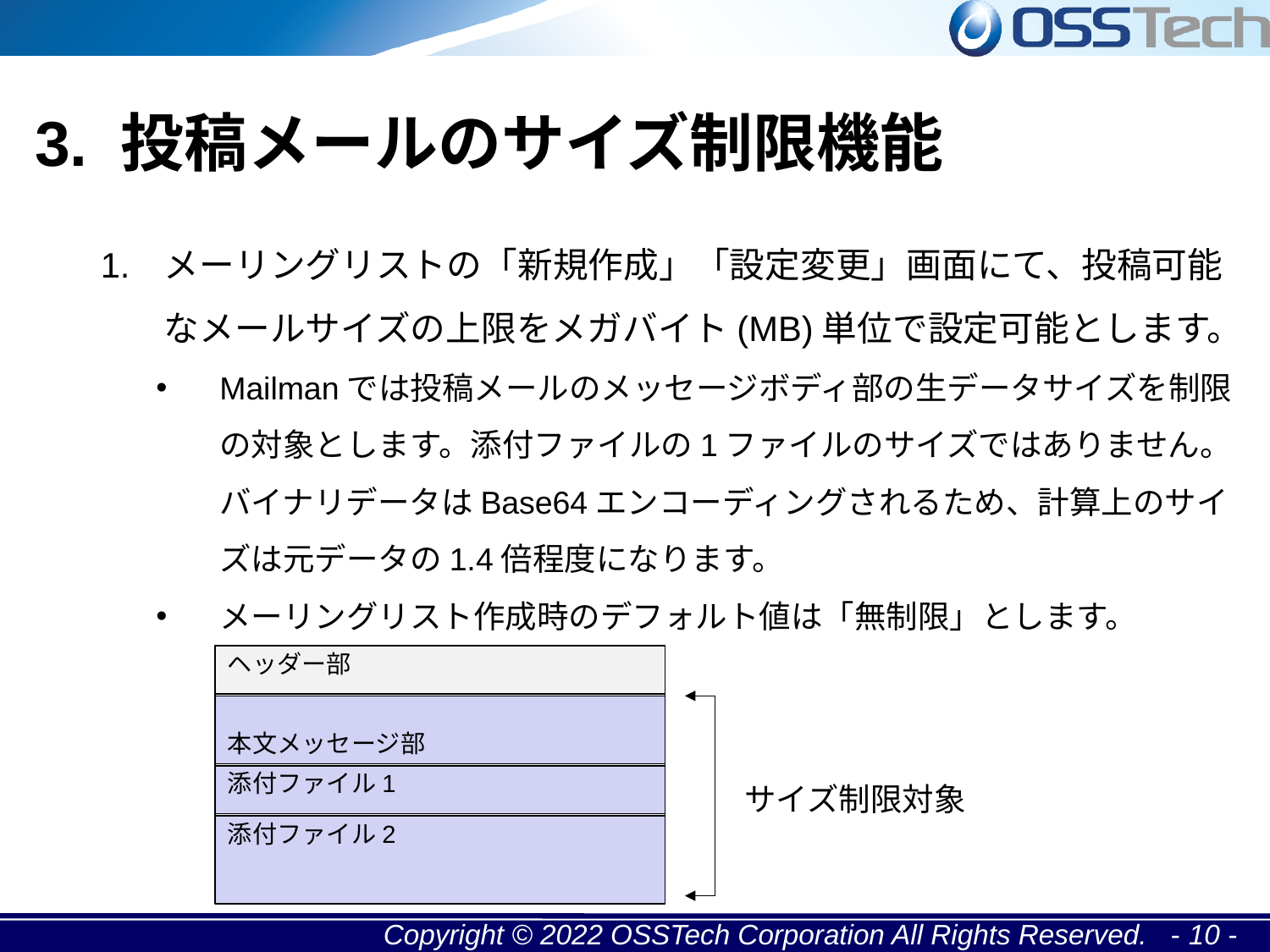

3. 投稿メールのサイズ制限機能
メーリングリストの「新規作成」「設定変更」画面にて、投稿可能なメールサイズの上限をメガバイト(MB)単位で設定可能とします。
Mailmanでは投稿メールのメッセージボディ部の生データサイズを制限の対象とします。添付ファイルの1ファイルのサイズではありません。バイナリデータはBase64エンコーディングされるため、計算上のサイズは元データの1.4倍程度になります。
メーリングリスト作成時のデフォルト値は「無制限」とします。

ヘッダー部

本文メッセージ部
添付ファイル1
サイズ制限対象
添付ファイル2